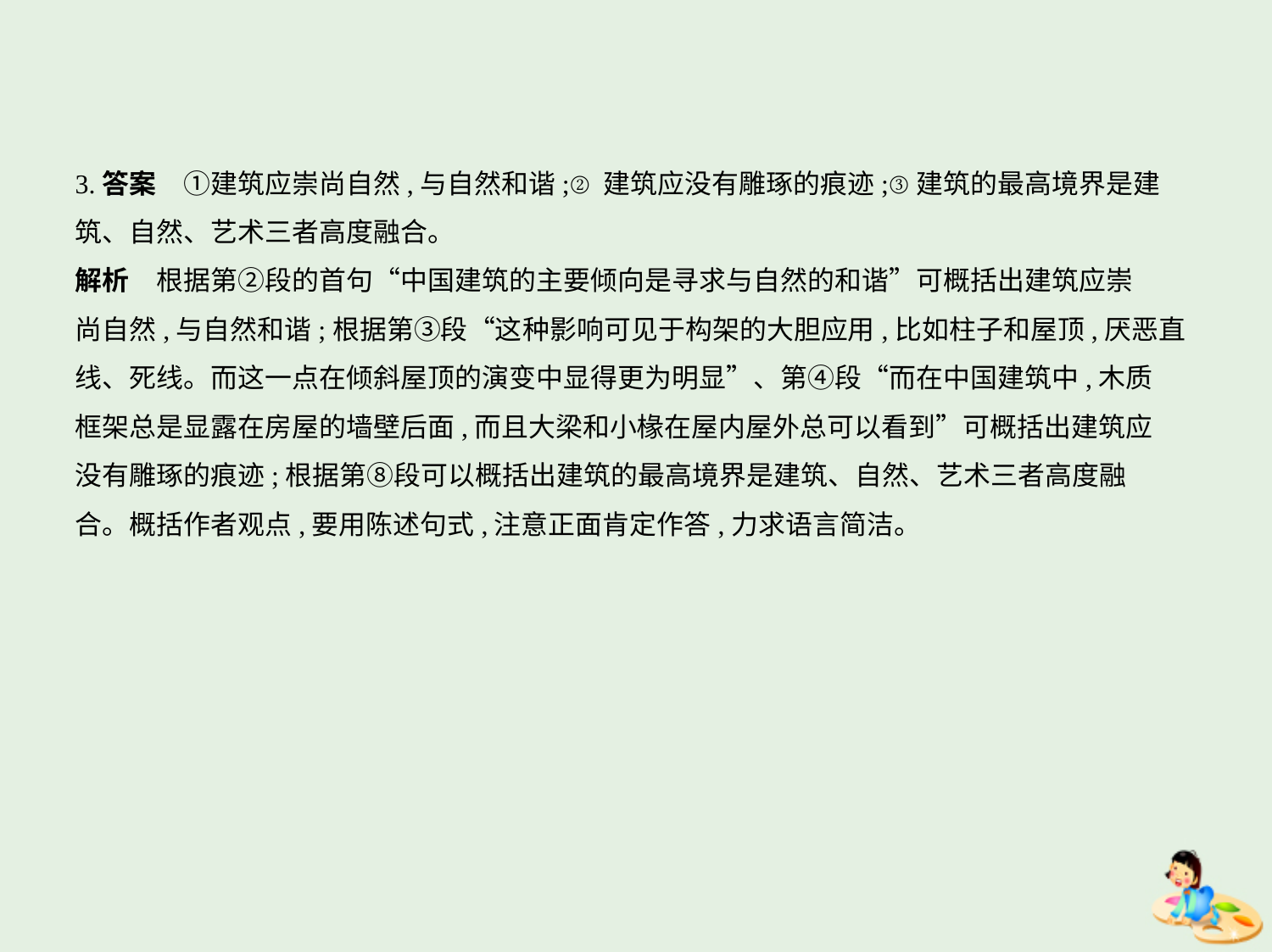

3.答案　①建筑应崇尚自然,与自然和谐;②建筑应没有雕琢的痕迹;③建筑的最高境界是建
筑、自然、艺术三者高度融合。
解析　根据第②段的首句“中国建筑的主要倾向是寻求与自然的和谐”可概括出建筑应崇
尚自然,与自然和谐;根据第③段“这种影响可见于构架的大胆应用,比如柱子和屋顶,厌恶直
线、死线。而这一点在倾斜屋顶的演变中显得更为明显”、第④段“而在中国建筑中,木质
框架总是显露在房屋的墙壁后面,而且大梁和小椽在屋内屋外总可以看到”可概括出建筑应
没有雕琢的痕迹;根据第⑧段可以概括出建筑的最高境界是建筑、自然、艺术三者高度融
合。概括作者观点,要用陈述句式,注意正面肯定作答,力求语言简洁。